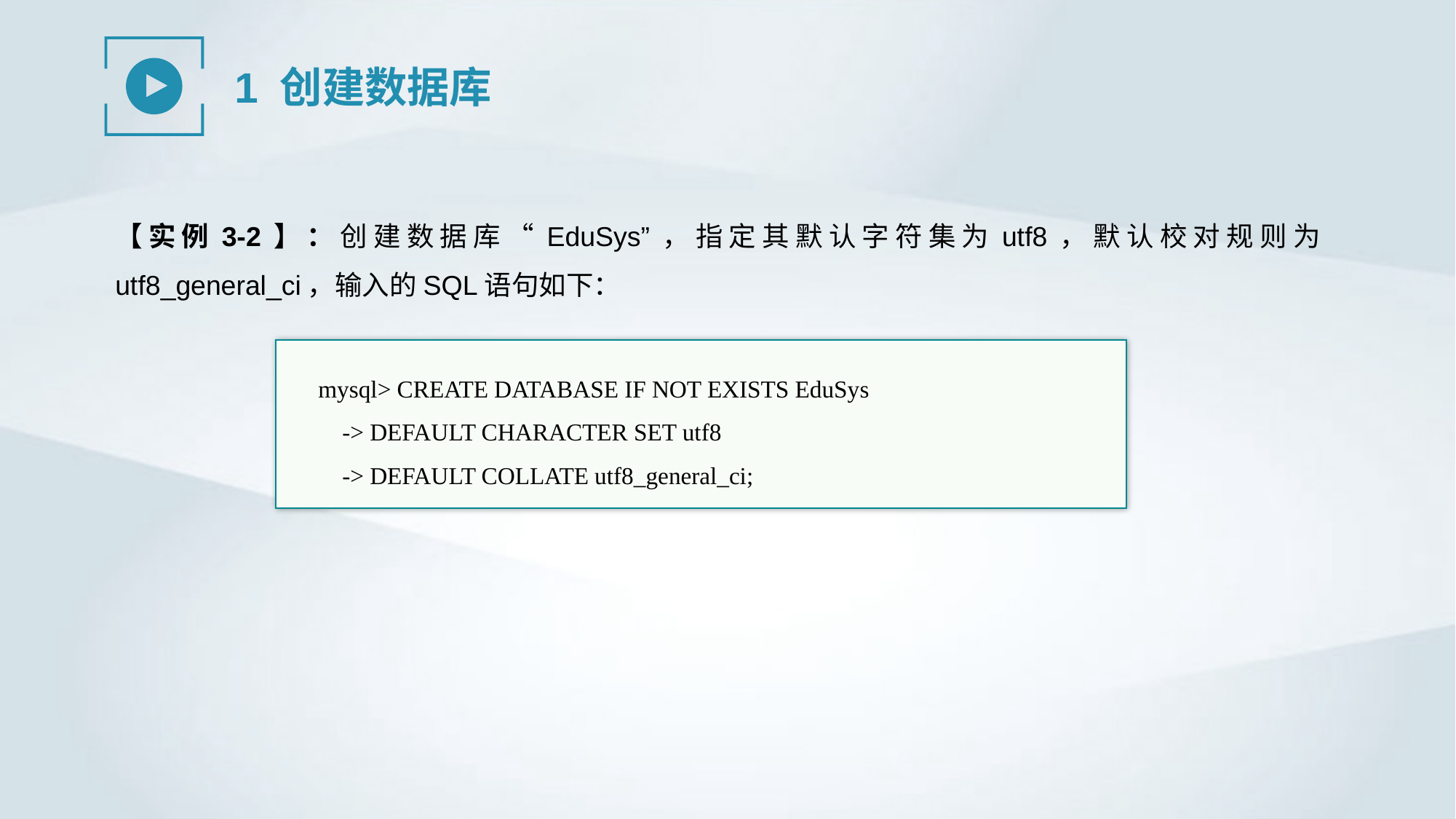

1 创建数据库
【实例3-2】：创建数据库“EduSys”，指定其默认字符集为utf8，默认校对规则为utf8_general_ci，输入的SQL语句如下：
mysql> CREATE DATABASE IF NOT EXISTS EduSys
    -> DEFAULT CHARACTER SET utf8
    -> DEFAULT COLLATE utf8_general_ci;